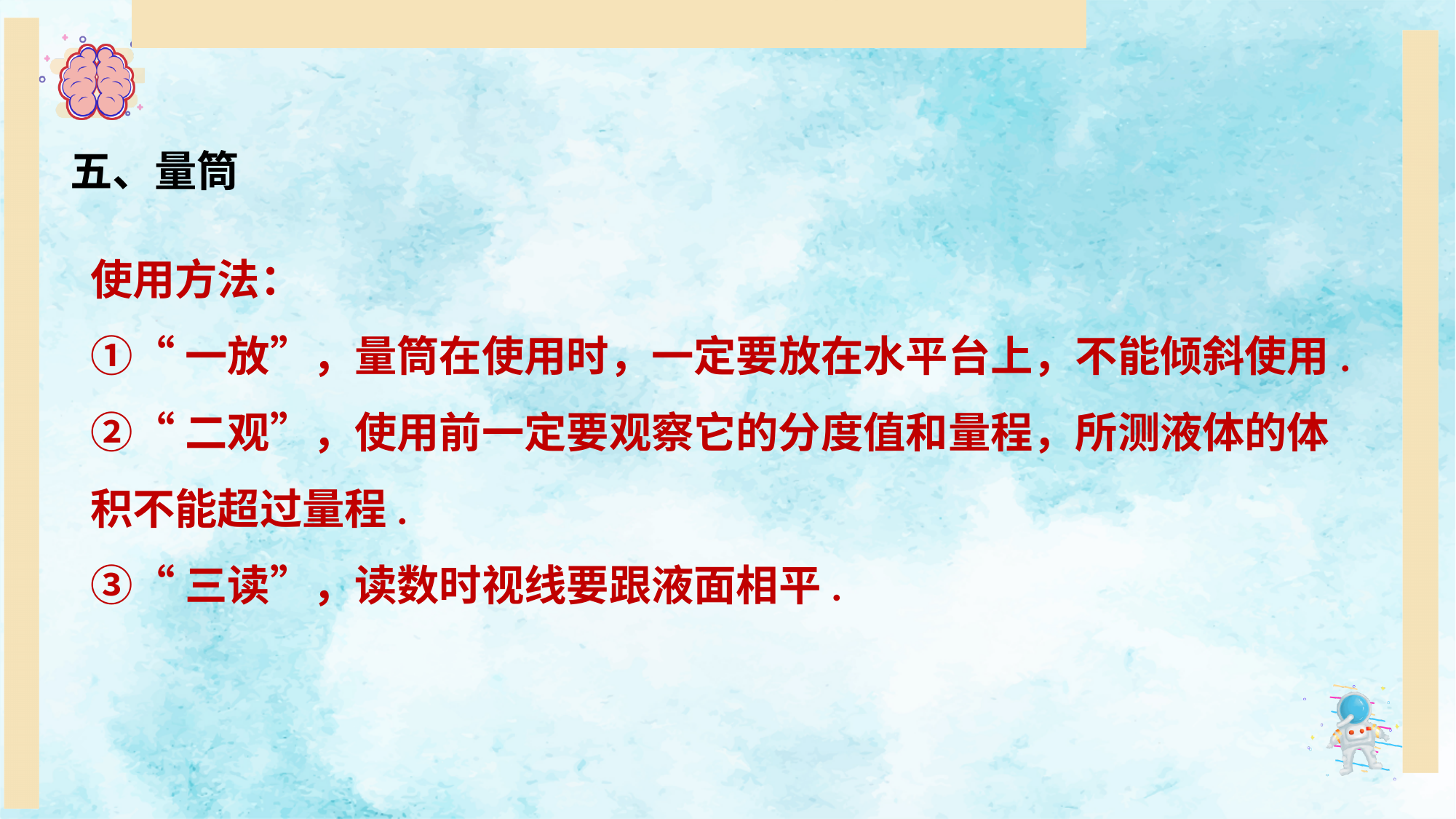

五、量筒
使用方法：
①“一放”，量筒在使用时，一定要放在水平台上，不能倾斜使用.
②“二观”，使用前一定要观察它的分度值和量程，所测液体的体积不能超过量程.
③“三读”，读数时视线要跟液面相平.